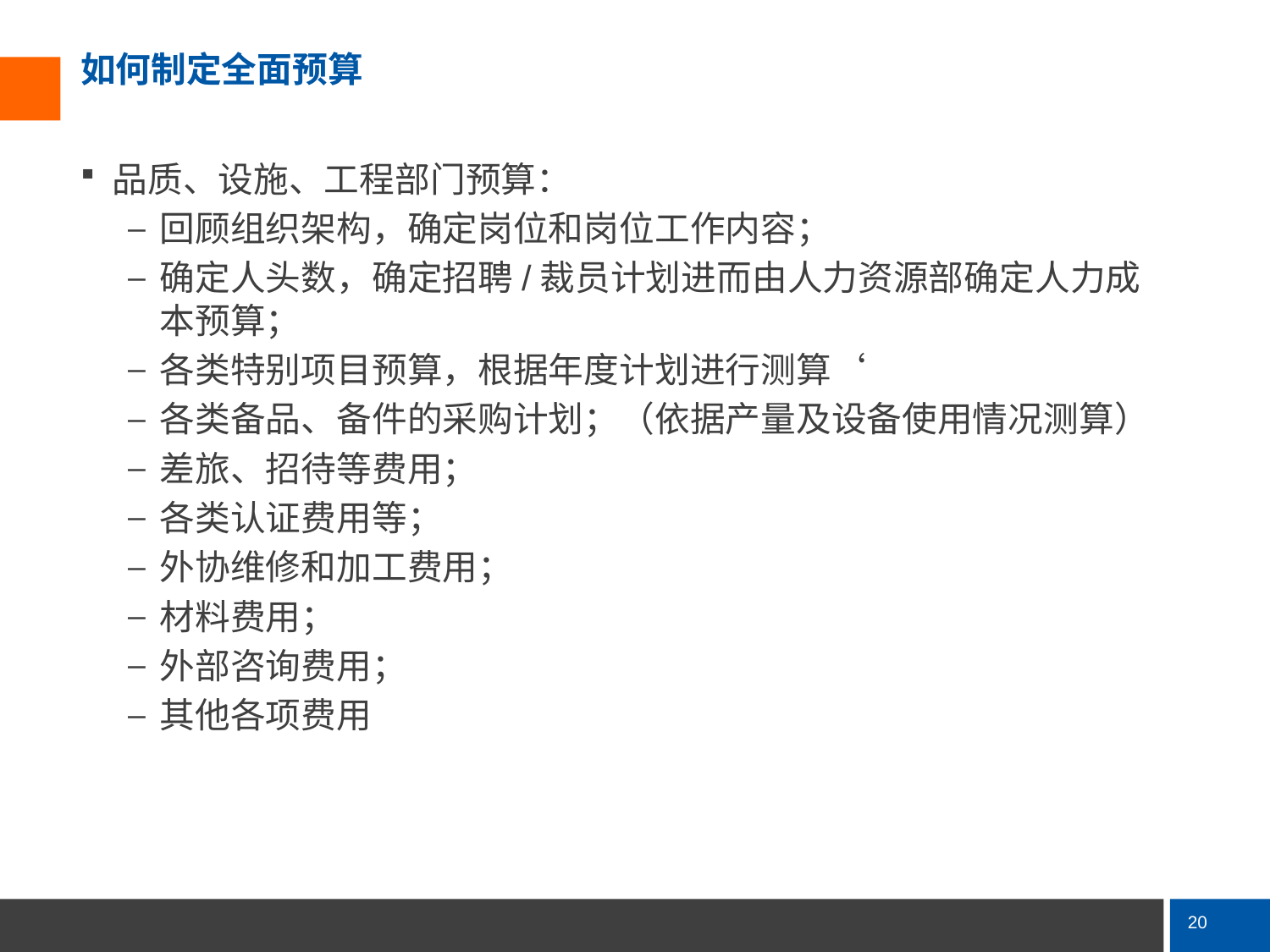

# 如何制定全面预算
品质、设施、工程部门预算：
回顾组织架构，确定岗位和岗位工作内容；
确定人头数，确定招聘/裁员计划进而由人力资源部确定人力成本预算；
各类特别项目预算，根据年度计划进行测算‘
各类备品、备件的采购计划；（依据产量及设备使用情况测算）
差旅、招待等费用；
各类认证费用等；
外协维修和加工费用；
材料费用；
外部咨询费用；
其他各项费用